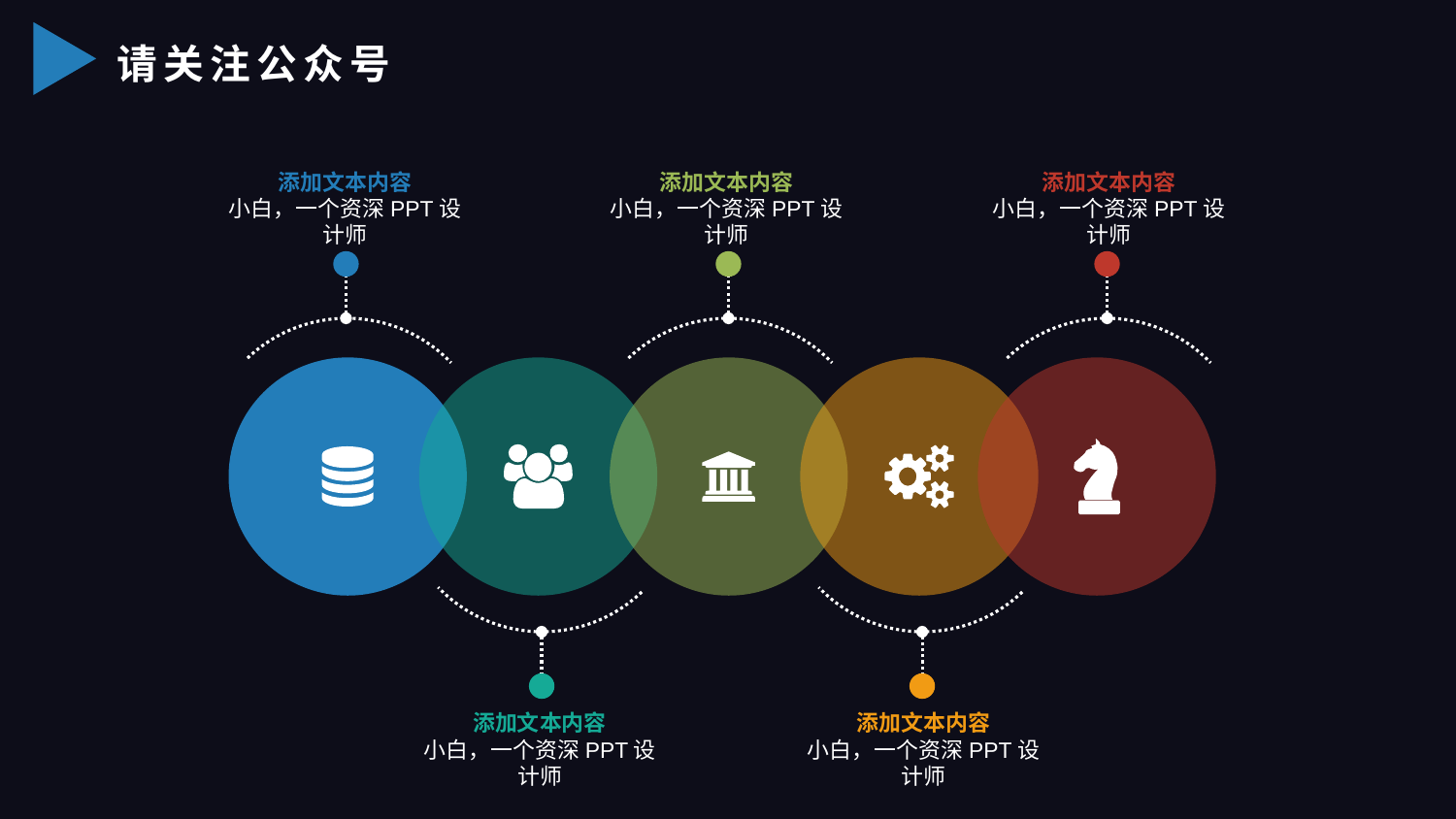

请关注公众号
添加文本内容
小白，一个资深PPT设计师
添加文本内容
小白，一个资深PPT设计师
添加文本内容
小白，一个资深PPT设计师

添加文本内容
小白，一个资深PPT设计师
添加文本内容
小白，一个资深PPT设计师